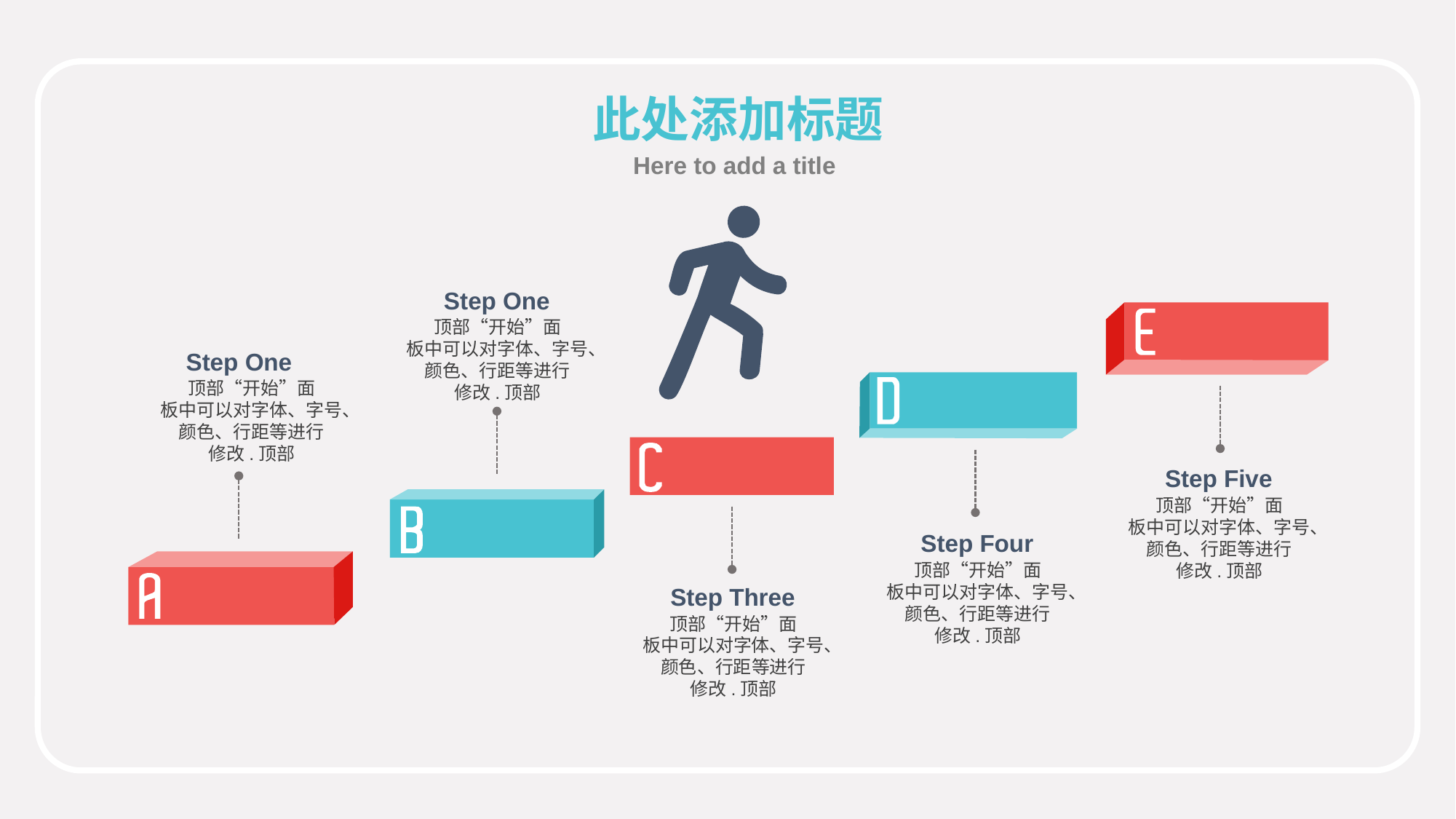

此处添加标题
Here to add a title

Step One

顶部“开始”面
板中可以对字体、字号、颜色、行距等进行
修改.顶部
Step One
顶部“开始”面
板中可以对字体、字号、颜色、行距等进行
修改.顶部

Step Five
顶部“开始”面
板中可以对字体、字号、颜色、行距等进行
修改.顶部

Step Four

顶部“开始”面
板中可以对字体、字号、颜色、行距等进行
修改.顶部
Step Three
顶部“开始”面
板中可以对字体、字号、颜色、行距等进行
修改.顶部